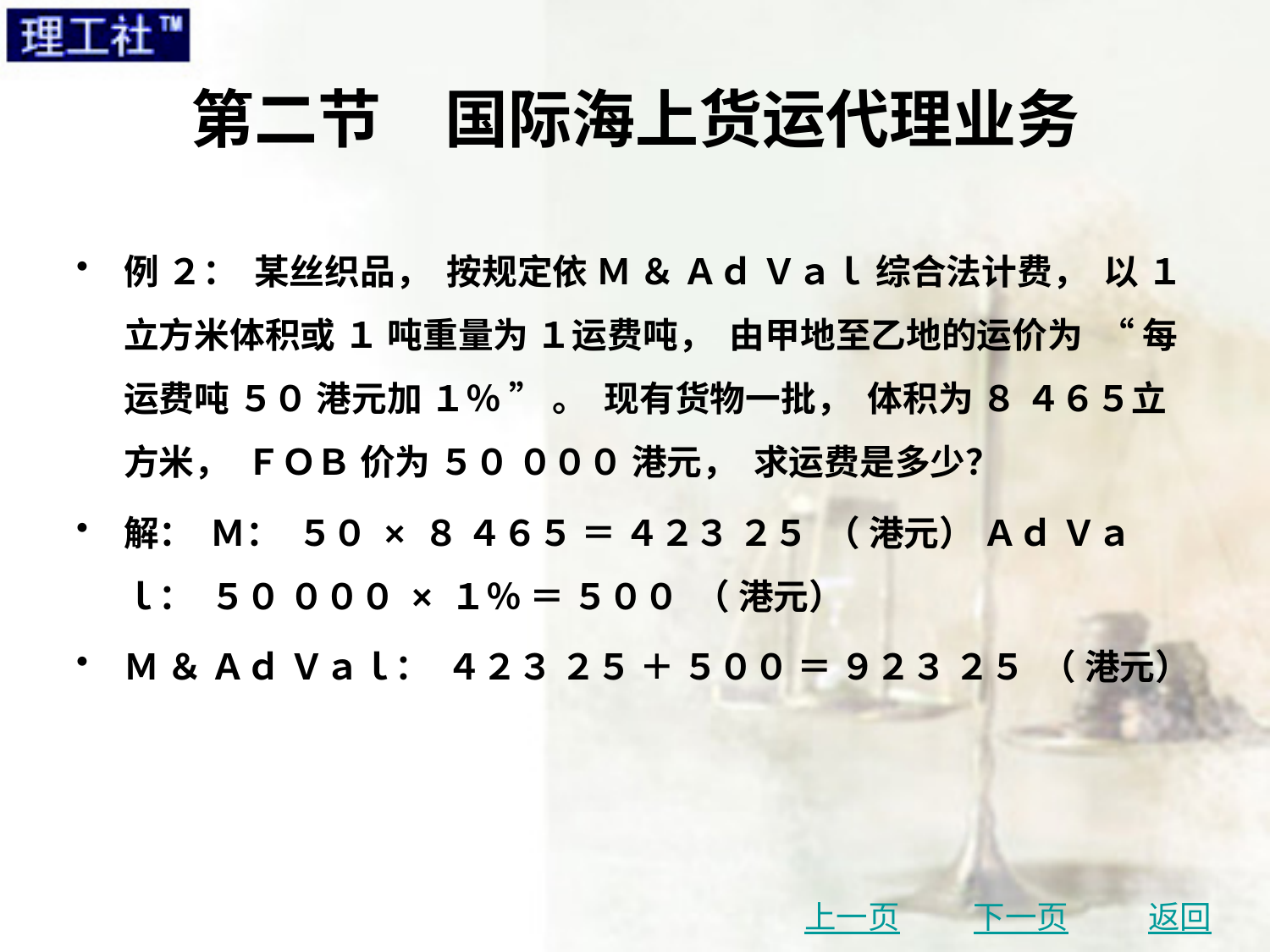

# 第二节　国际海上货运代理业务
例 ２：  某丝织品，  按规定依 Ｍ ＆ Ａｄ Ｖａｌ 综合法计费，  以 １ 立方米体积或 １ 吨重量为 １运费吨，  由甲地至乙地的运价为  “ 每运费吨 ５０ 港元加 １％ ” 。  现有货物一批，  体积为 ８ ４６５立方米，  ＦＯＢ 价为 ５０ ０００ 港元，  求运费是多少？
解：  Ｍ：  ５０ × ８ ４６５ ＝ ４２３ ２５  （ 港元） Ａｄ Ｖａｌ：  ５０ ０００ × １％ ＝ ５００  （ 港元）
Ｍ ＆ Ａｄ Ｖａｌ：  ４２３ ２５ ＋ ５００ ＝ ９２３ ２５  （ 港元）

上一页
下一页
返回